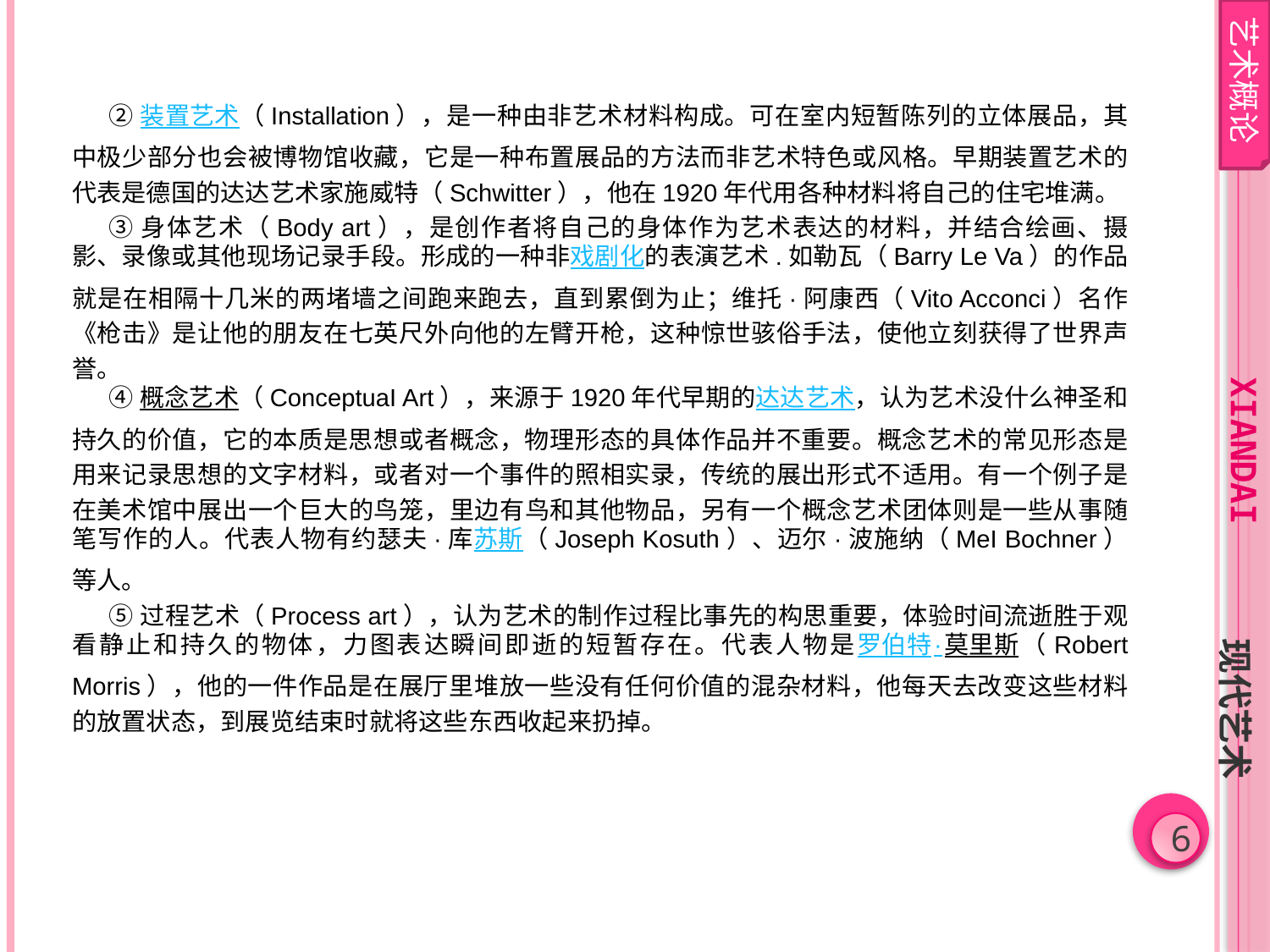

艺术概论
②装置艺术（Installation），是一种由非艺术材料构成。可在室内短暂陈列的立体展品，其中极少部分也会被博物馆收藏，它是一种布置展品的方法而非艺术特色或风格。早期装置艺术的代表是德国的达达艺术家施威特（Schwitter），他在1920年代用各种材料将自己的住宅堆满。
③身体艺术（Body art），是创作者将自己的身体作为艺术表达的材料，并结合绘画、摄影、录像或其他现场记录手段。形成的一种非戏剧化的表演艺术.如勒瓦（Barry Le Va）的作品就是在相隔十几米的两堵墙之间跑来跑去，直到累倒为止；维托·阿康西（Vito Acconci）名作《枪击》是让他的朋友在七英尺外向他的左臂开枪，这种惊世骇俗手法，使他立刻获得了世界声誉。
④概念艺术（ConceptuaI Art），来源于1920年代早期的达达艺术，认为艺术没什么神圣和持久的价值，它的本质是思想或者概念，物理形态的具体作品并不重要。概念艺术的常见形态是用来记录思想的文字材料，或者对一个事件的照相实录，传统的展出形式不适用。有一个例子是在美术馆中展出一个巨大的鸟笼，里边有鸟和其他物品，另有一个概念艺术团体则是一些从事随笔写作的人。代表人物有约瑟夫·库苏斯（Joseph Kosuth）、迈尔·波施纳（MeI Bochner）等人。
⑤过程艺术（Process art），认为艺术的制作过程比事先的构思重要，体验时间流逝胜于观看静止和持久的物体，力图表达瞬间即逝的短暂存在。代表人物是罗伯特·莫里斯（Robert Morris），他的一件作品是在展厅里堆放一些没有任何价值的混杂材料，他每天去改变这些材料的放置状态，到展览结束时就将这些东西收起来扔掉。
xiandai
现代艺术
6